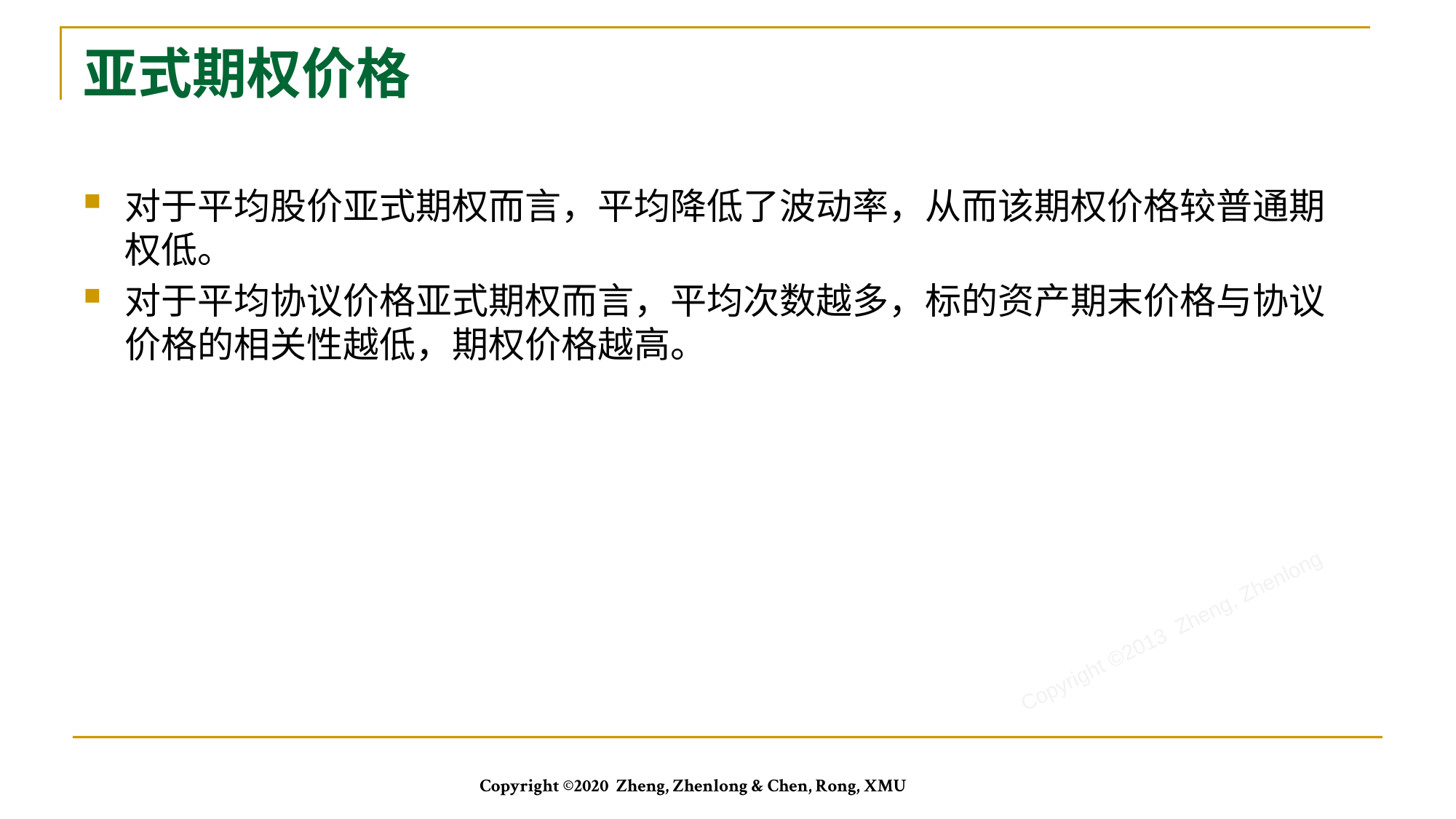

# 亚式期权价格
对于平均股价亚式期权而言，平均降低了波动率，从而该期权价格较普通期权低。
对于平均协议价格亚式期权而言，平均次数越多，标的资产期末价格与协议价格的相关性越低，期权价格越高。
Copyright ©2020  Zheng, Zhenlong & Chen, Rong, XMU